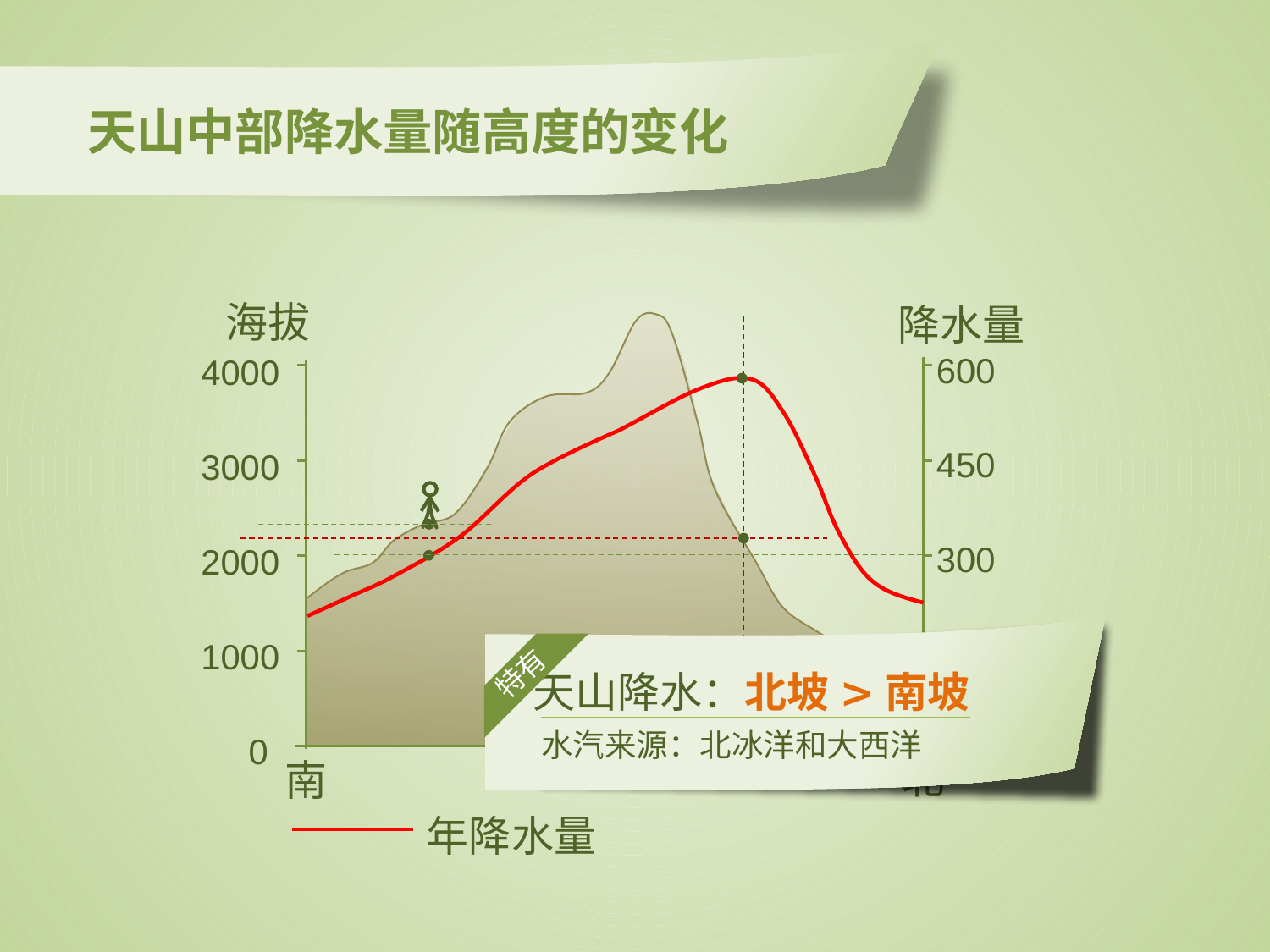

天山中部降水量随高度的变化
海拔
降水量

600
4000

450
3000
300
2000
150
1000
0
0
北
南
年降水量

天山降水：北坡>南坡

特有
水汽来源：北冰洋和大西洋